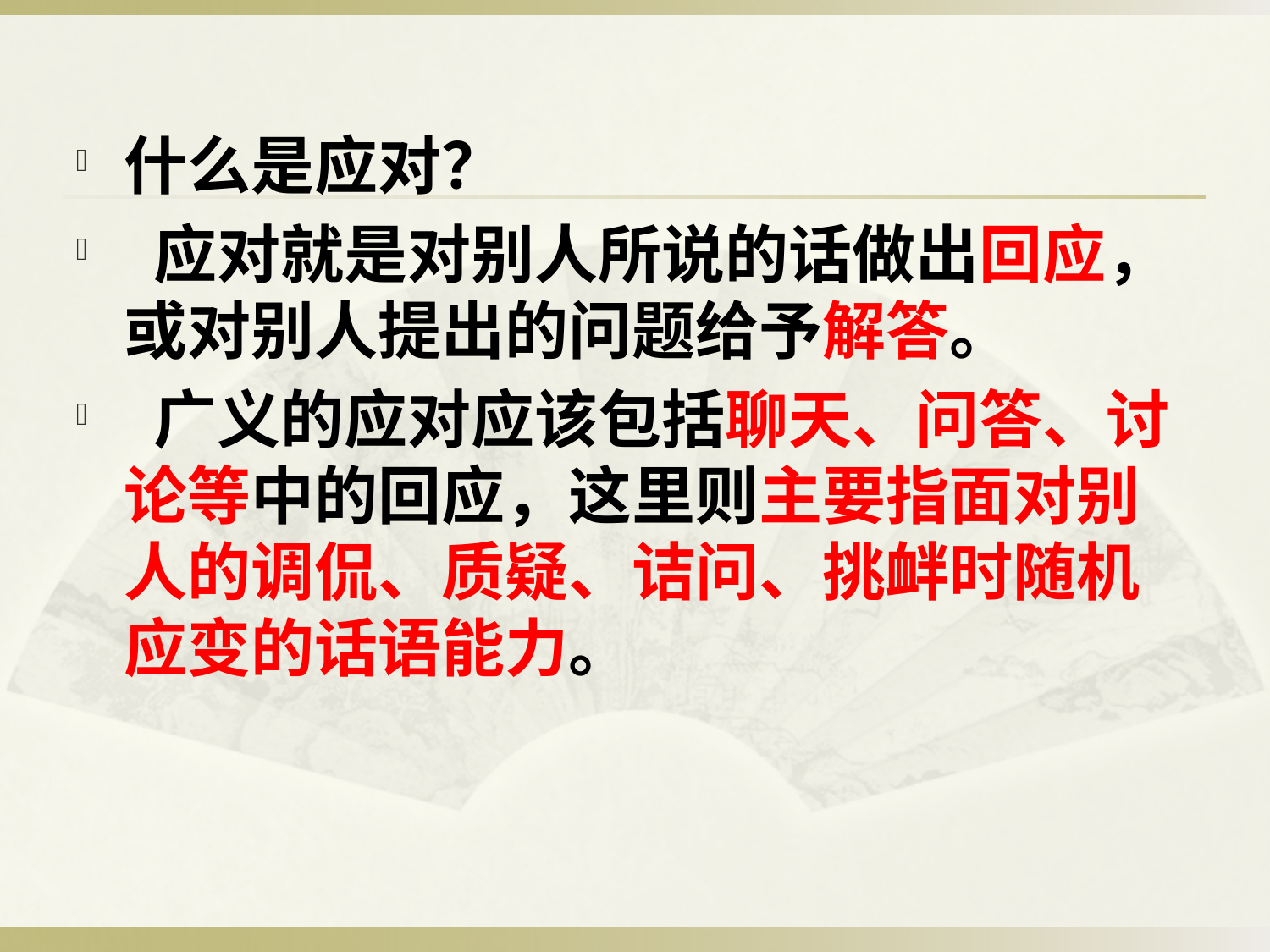

什么是应对？
 应对就是对别人所说的话做出回应，或对别人提出的问题给予解答。
 广义的应对应该包括聊天、问答、讨论等中的回应，这里则主要指面对别人的调侃、质疑、诘问、挑衅时随机应变的话语能力。